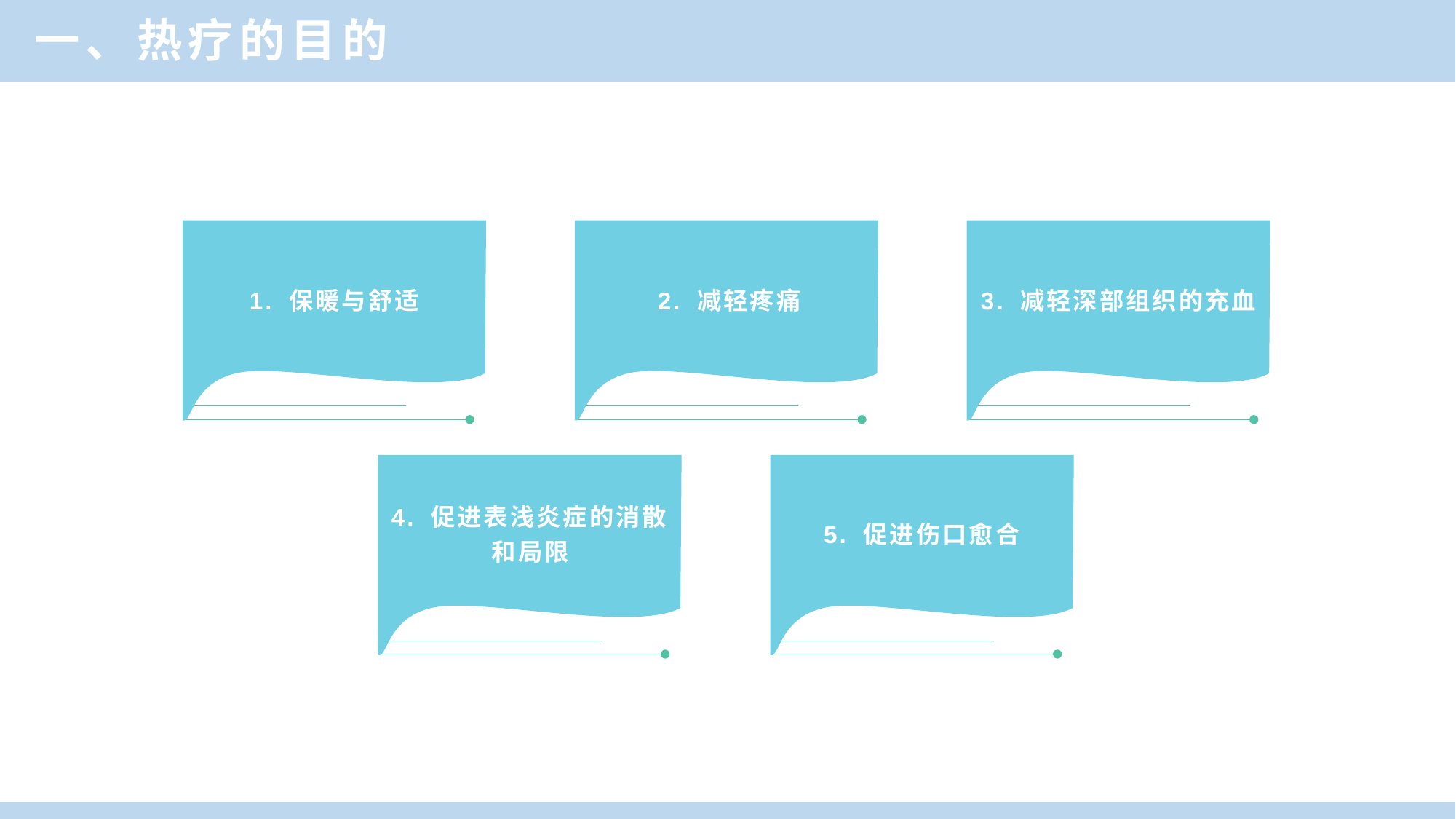

一、热疗的目的

A

B

C
1. 保暖与舒适
2. 减轻疼痛
3. 减轻深部组织的充血
4. 促进表浅炎症的消散和局限
5. 促进伤口愈合

D

E